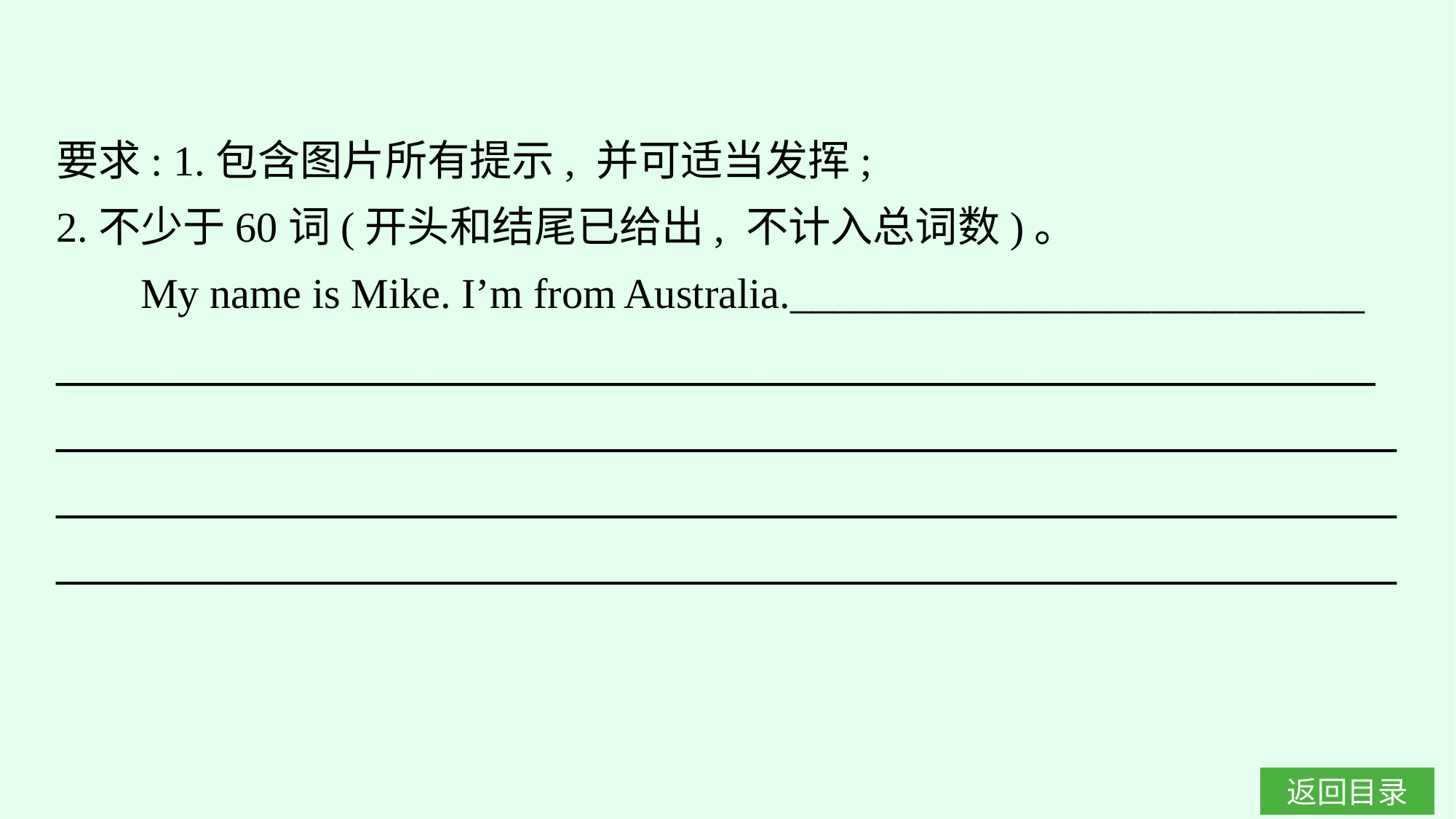

要求: 1.包含图片所有提示, 并可适当发挥;
2.不少于60词(开头和结尾已给出, 不计入总词数)。
        My name is Mike. I’m from Australia.___________________________
______________________________________________________________
_______________________________________________________________
______________________________________________________________________________________________________________________________